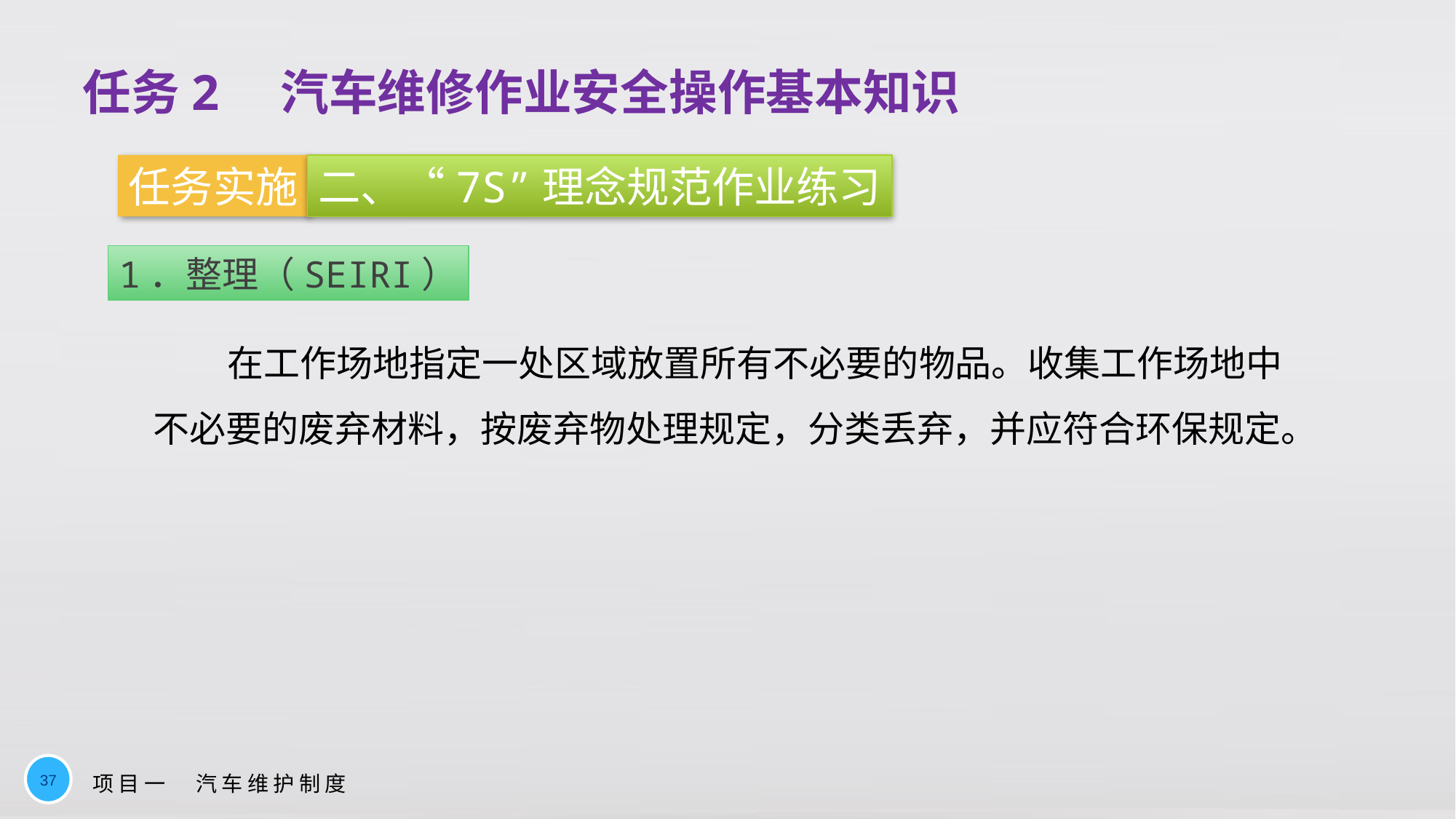

任务2　汽车维修作业安全操作基本知识
任务实施
二、“7S”理念规范作业练习
1．整理（SEIRI）
在工作场地指定一处区域放置所有不必要的物品。收集工作场地中不必要的废弃材料，按废弃物处理规定，分类丢弃，并应符合环保规定。
37